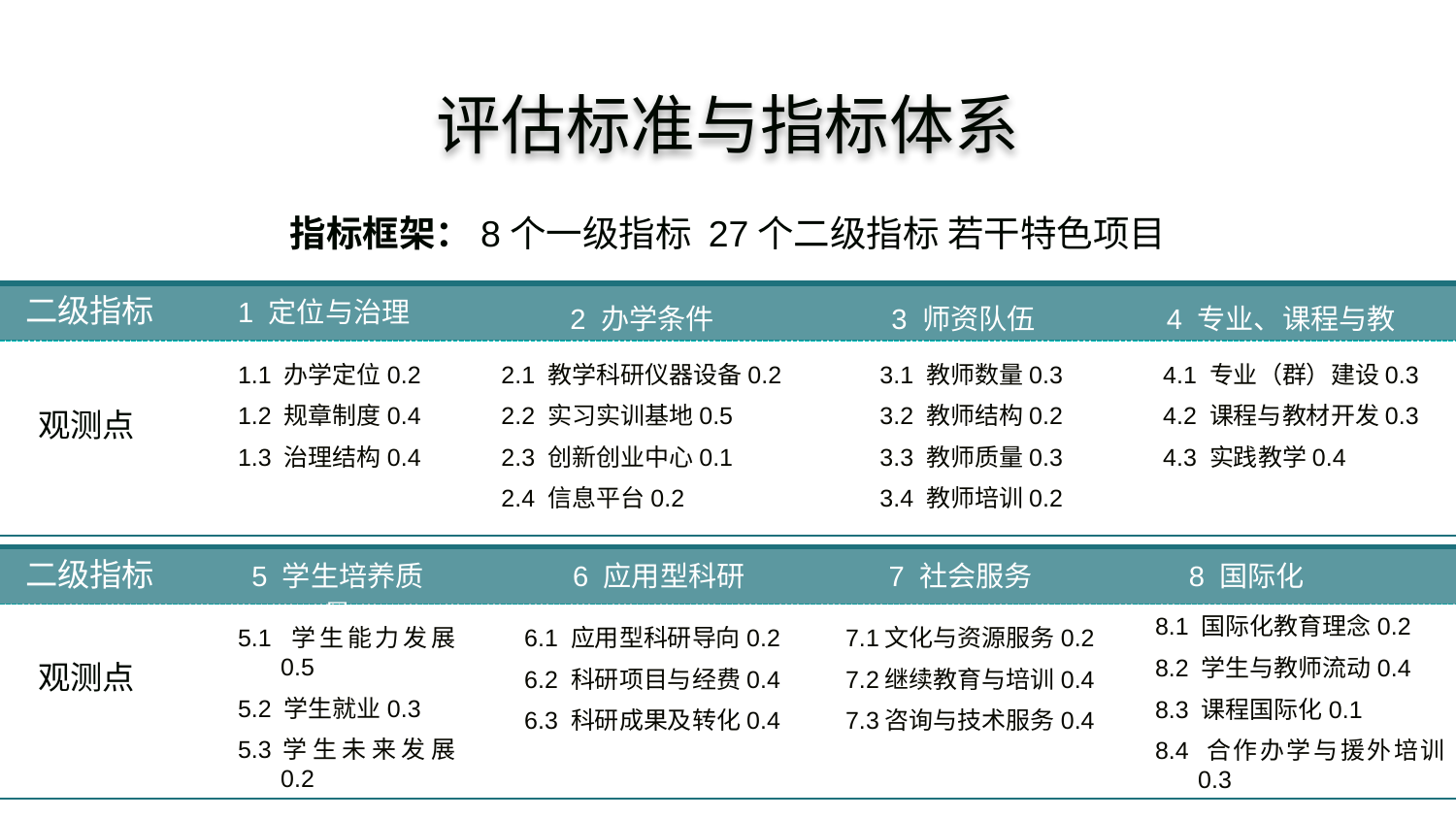

评估标准与指标体系
指标框架：8个一级指标 27个二级指标 若干特色项目

二级指标
1 定位与治理
2 办学条件
3 师资队伍
4 专业、课程与教学
1.1 办学定位0.2
1.2 规章制度0.4
1.3 治理结构0.4
2.1 教学科研仪器设备0.2
2.2 实习实训基地0.5
2.3 创新创业中心0.1
2.4 信息平台0.2
3.1 教师数量0.3
3.2 教师结构0.2
3.3 教师质量0.3
3.4 教师培训0.2
4.1 专业（群）建设0.3
4.2 课程与教材开发0.3
4.3 实践教学0.4
观测点

二级指标
5 学生培养质量
6 应用型科研
7 社会服务
8 国际化
8.1 国际化教育理念0.2
8.2 学生与教师流动0.4
8.3 课程国际化0.1
8.4 合作办学与援外培训0.3

5.1 学生能力发展0.5
5.2 学生就业0.3
5.3学生未来发展0.2
6.1 应用型科研导向0.2
6.2 科研项目与经费0.4
6.3 科研成果及转化0.4
7.1文化与资源服务0.2
7.2继续教育与培训0.4
7.3咨询与技术服务0.4
观测点